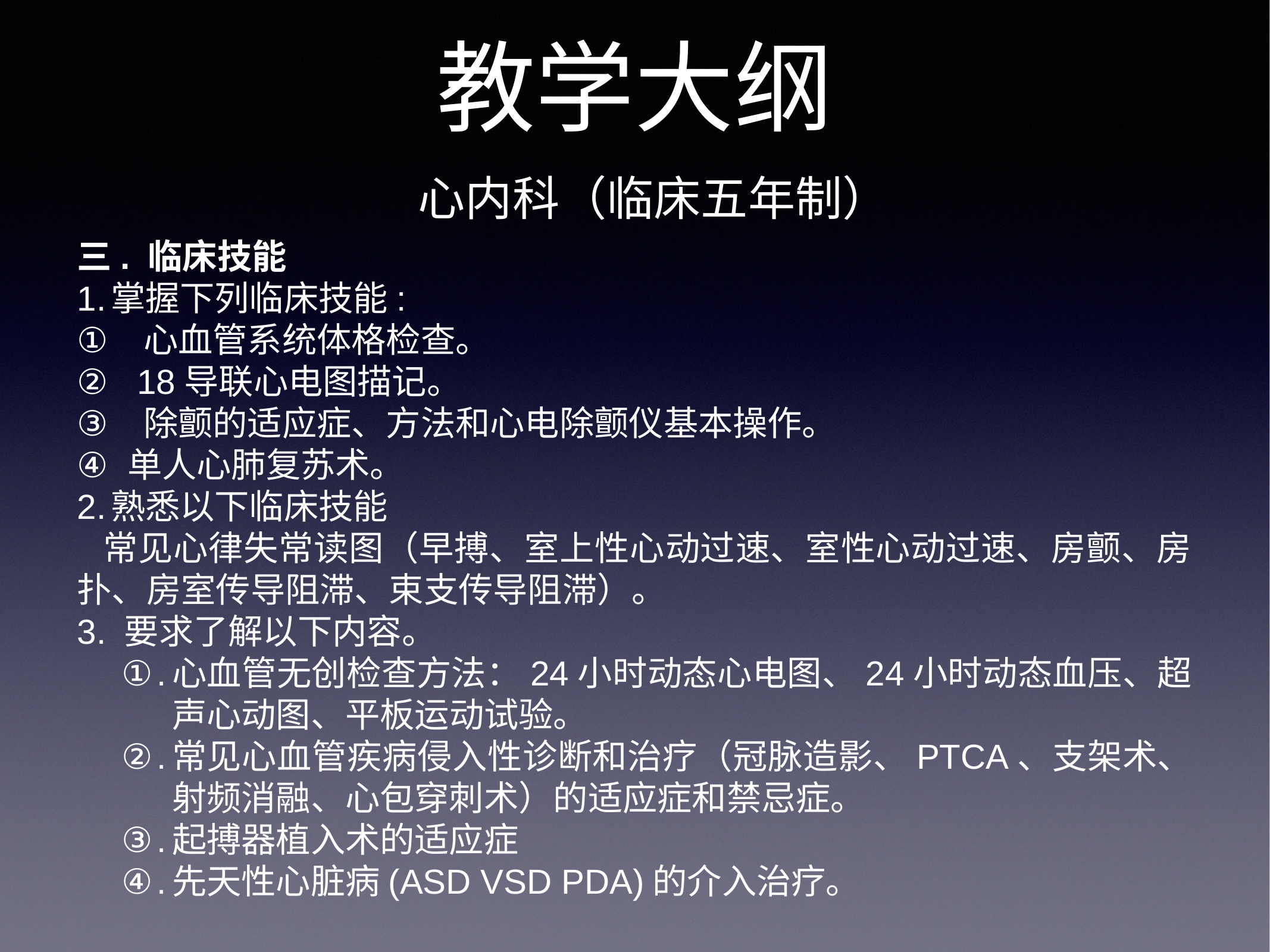

教学大纲
心内科（临床五年制）
三. 临床技能
掌握下列临床技能:
 心血管系统体格检查。
 18导联心电图描记。
 除颤的适应症、方法和心电除颤仪基本操作。
单人心肺复苏术。
熟悉以下临床技能
常见心律失常读图（早搏、室上性心动过速、室性心动过速、房颤、房扑、房室传导阻滞、束支传导阻滞）。
3. 要求了解以下内容。
心血管无创检查方法：24小时动态心电图、24小时动态血压、超声心动图、平板运动试验。
常见心血管疾病侵入性诊断和治疗（冠脉造影、PTCA、支架术、射频消融、心包穿刺术）的适应症和禁忌症。
起搏器植入术的适应症
先天性心脏病(ASD VSD PDA)的介入治疗。